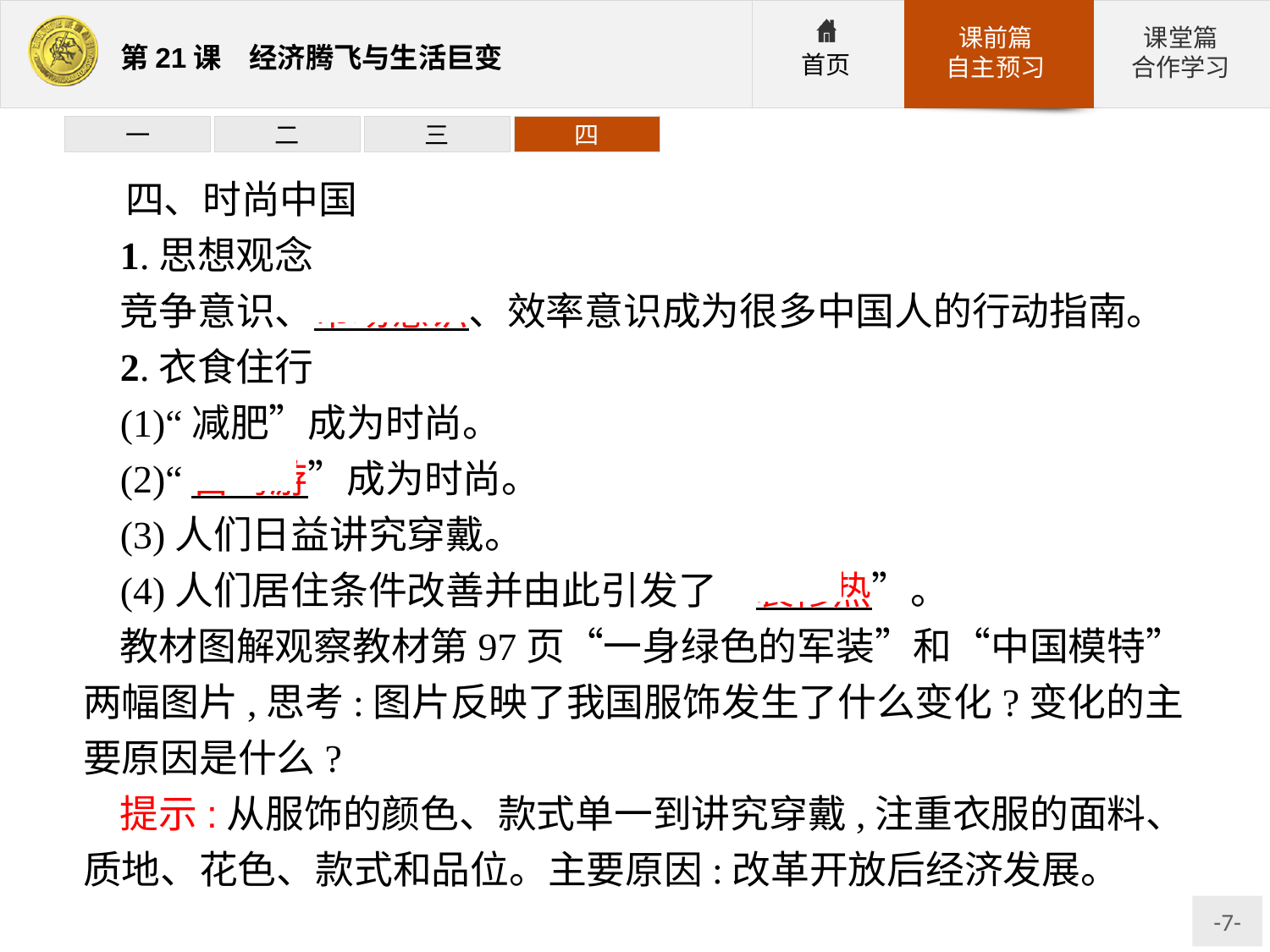

一
二
三
四
四、时尚中国
1.思想观念
竞争意识、市场意识、效率意识成为很多中国人的行动指南。
2.衣食住行
(1)“减肥”成为时尚。
(2)“自驾游”成为时尚。
(3)人们日益讲究穿戴。
(4)人们居住条件改善并由此引发了“装修热”。
教材图解观察教材第97页“一身绿色的军装”和“中国模特”两幅图片,思考:图片反映了我国服饰发生了什么变化?变化的主要原因是什么?
提示:从服饰的颜色、款式单一到讲究穿戴,注重衣服的面料、质地、花色、款式和品位。主要原因:改革开放后经济发展。